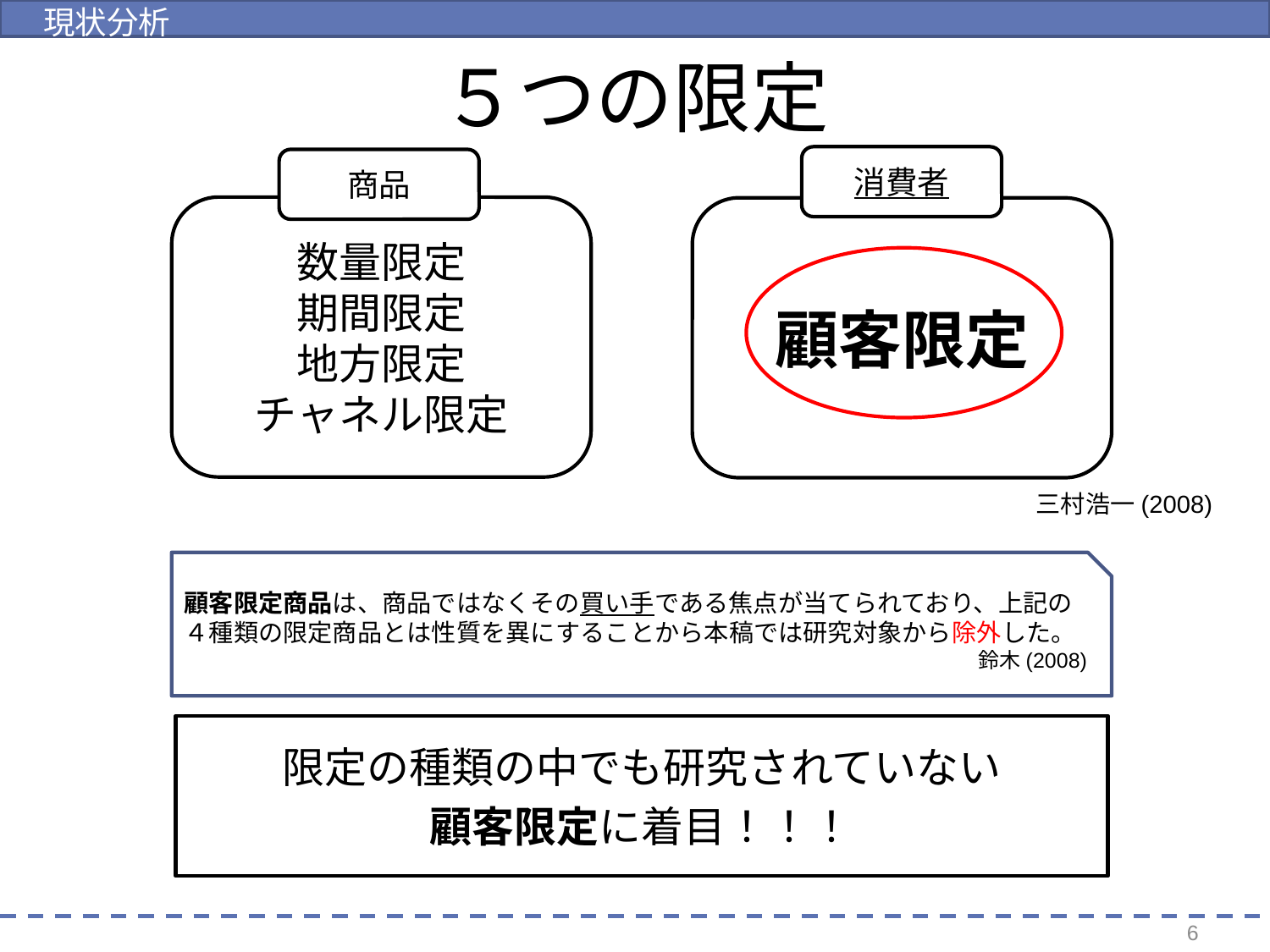

現状分析
# ５つの限定
消費者
顧客限定

商品
数量限定
期間限定
地方限定
チャネル限定
三村浩一(2008)
顧客限定商品は、商品ではなくその買い手である焦点が当てられており、上記の４種類の限定商品とは性質を異にすることから本稿では研究対象から除外した。
鈴木(2008)
限定の種類の中でも研究されていない
顧客限定に着目！！！